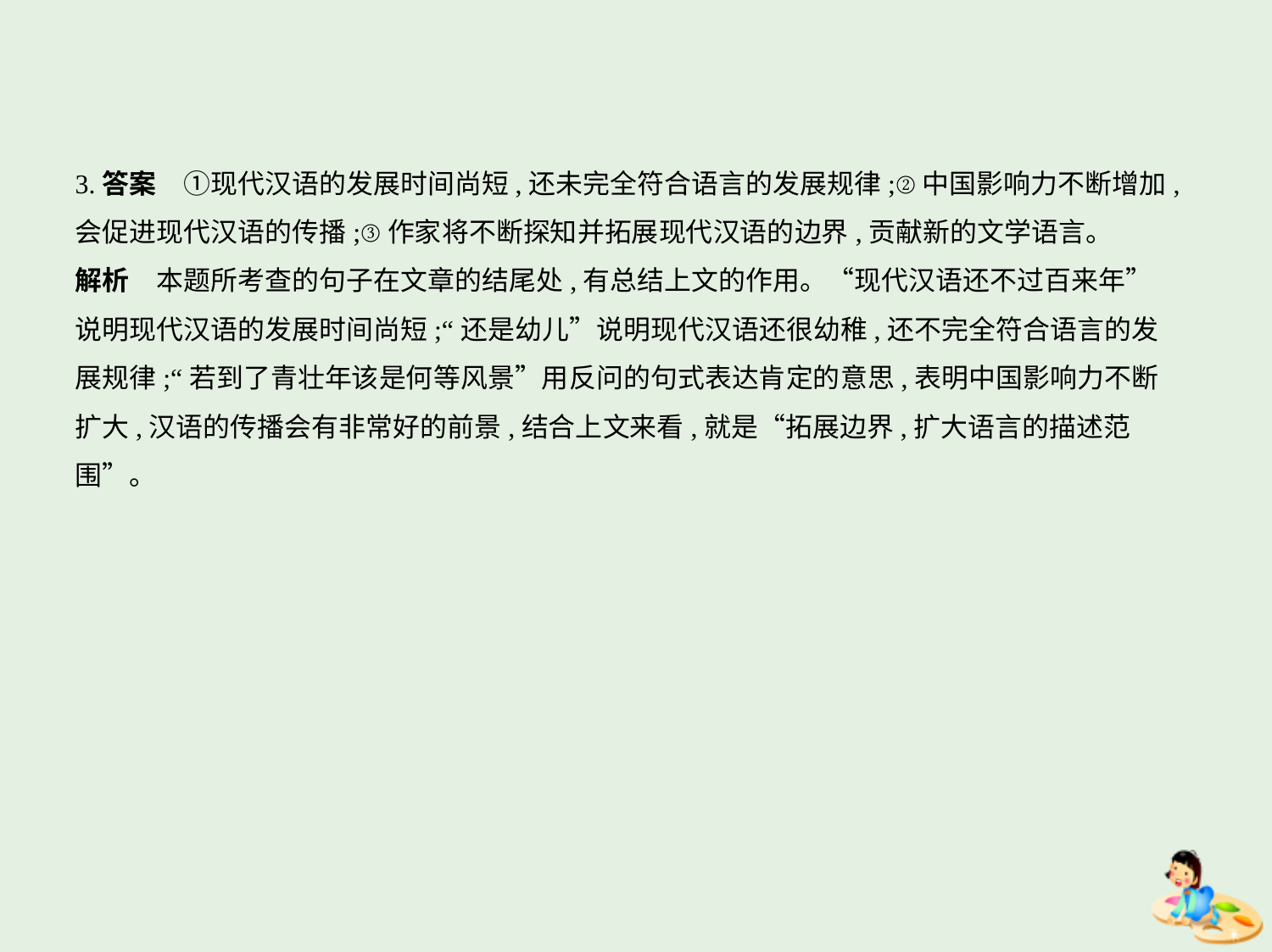

3.答案　①现代汉语的发展时间尚短,还未完全符合语言的发展规律;②中国影响力不断增加,
会促进现代汉语的传播;③作家将不断探知并拓展现代汉语的边界,贡献新的文学语言。
解析　本题所考查的句子在文章的结尾处,有总结上文的作用。“现代汉语还不过百来年”
说明现代汉语的发展时间尚短;“还是幼儿”说明现代汉语还很幼稚,还不完全符合语言的发
展规律;“若到了青壮年该是何等风景”用反问的句式表达肯定的意思,表明中国影响力不断
扩大,汉语的传播会有非常好的前景,结合上文来看,就是“拓展边界,扩大语言的描述范围”。